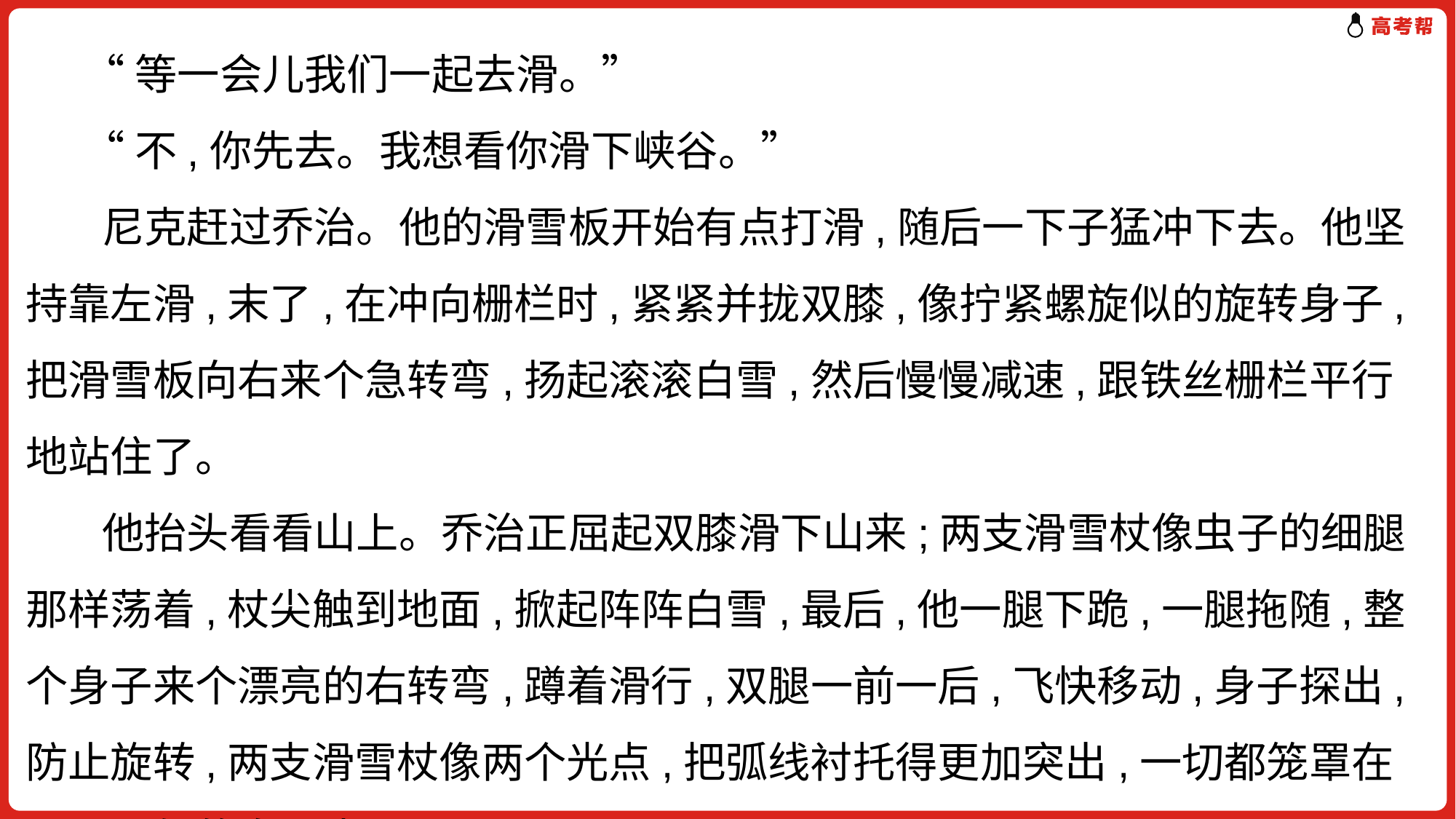

“等一会儿我们一起去滑。”
      “不,你先去。我想看你滑下峡谷。”
       尼克赶过乔治。他的滑雪板开始有点打滑,随后一下子猛冲下去。他坚持靠左滑,末了,在冲向栅栏时,紧紧并拢双膝,像拧紧螺旋似的旋转身子,把滑雪板向右来个急转弯,扬起滚滚白雪,然后慢慢减速,跟铁丝栅栏平行地站住了。
       他抬头看看山上。乔治正屈起双膝滑下山来;两支滑雪杖像虫子的细腿那样荡着,杖尖触到地面,掀起阵阵白雪,最后,他一腿下跪,一腿拖随,整个身子来个漂亮的右转弯,蹲着滑行,双腿一前一后,飞快移动,身子探出,防止旋转,两支滑雪杖像两个光点,把弧线衬托得更加突出,一切都笼罩在漫天飞舞的白雪中。